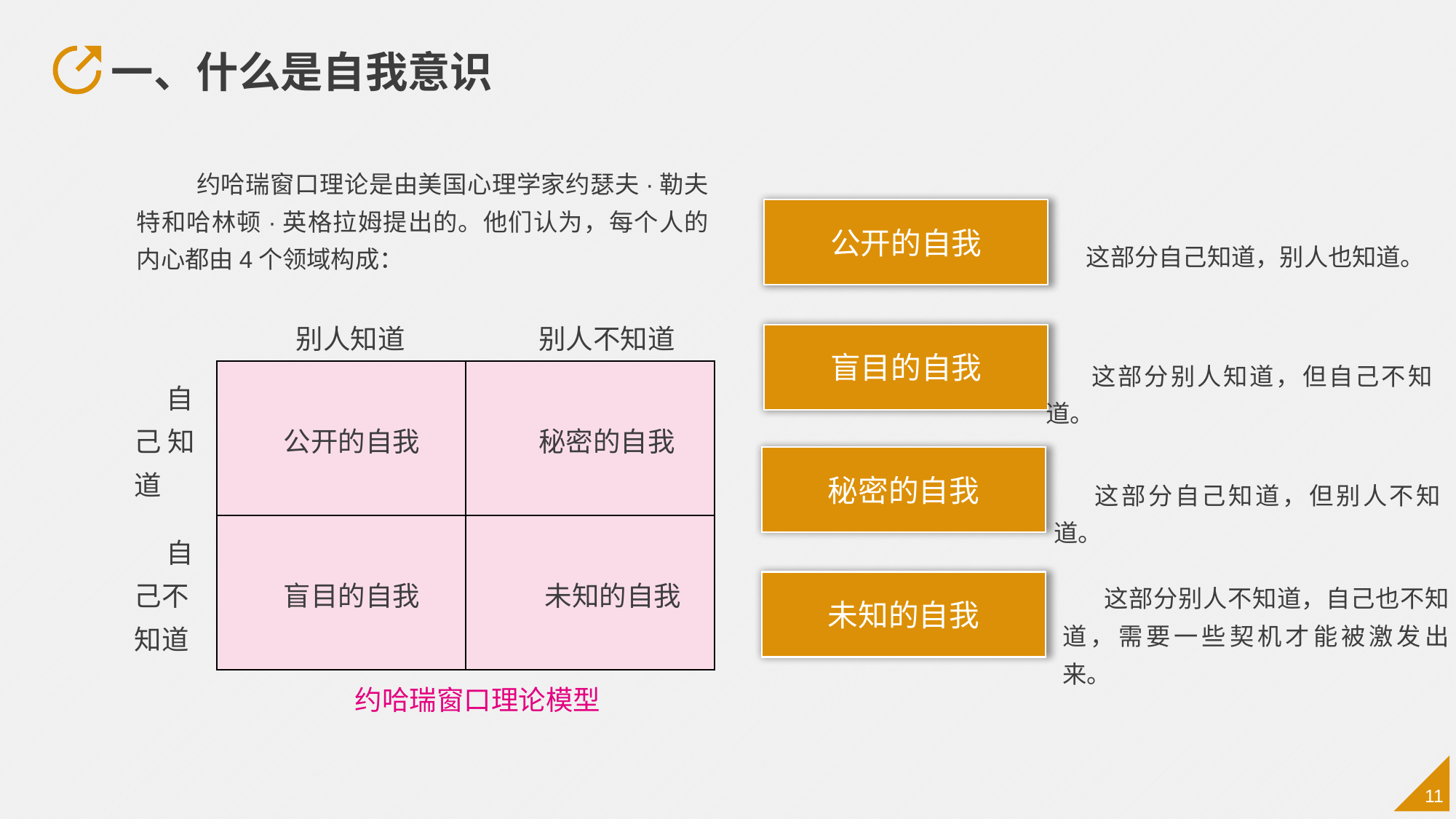

一、什么是自我意识

         约哈瑞窗口理论是由美国心理学家约瑟夫·勒夫特和哈林顿·英格拉姆提出的。他们认为，每个人的内心都由4个领域构成：
公开的自我
    这部分自己知道，别人也知道。

|  | 别人知道 | 别人不知道 |
| --- | --- | --- |
| 自己 知道 | 公开的自我 | 秘密的自我 |
| 自己不知道 | 盲目的自我 | 未知的自我 |
盲目的自我
     这部分别人知道，但自己不知道。
秘密的自我
    这部分自己知道，但别人不知道。
      这部分别人不知道，自己也不知道，需要一些契机才能被激发出来。
未知的自我
 约哈瑞窗口理论模型